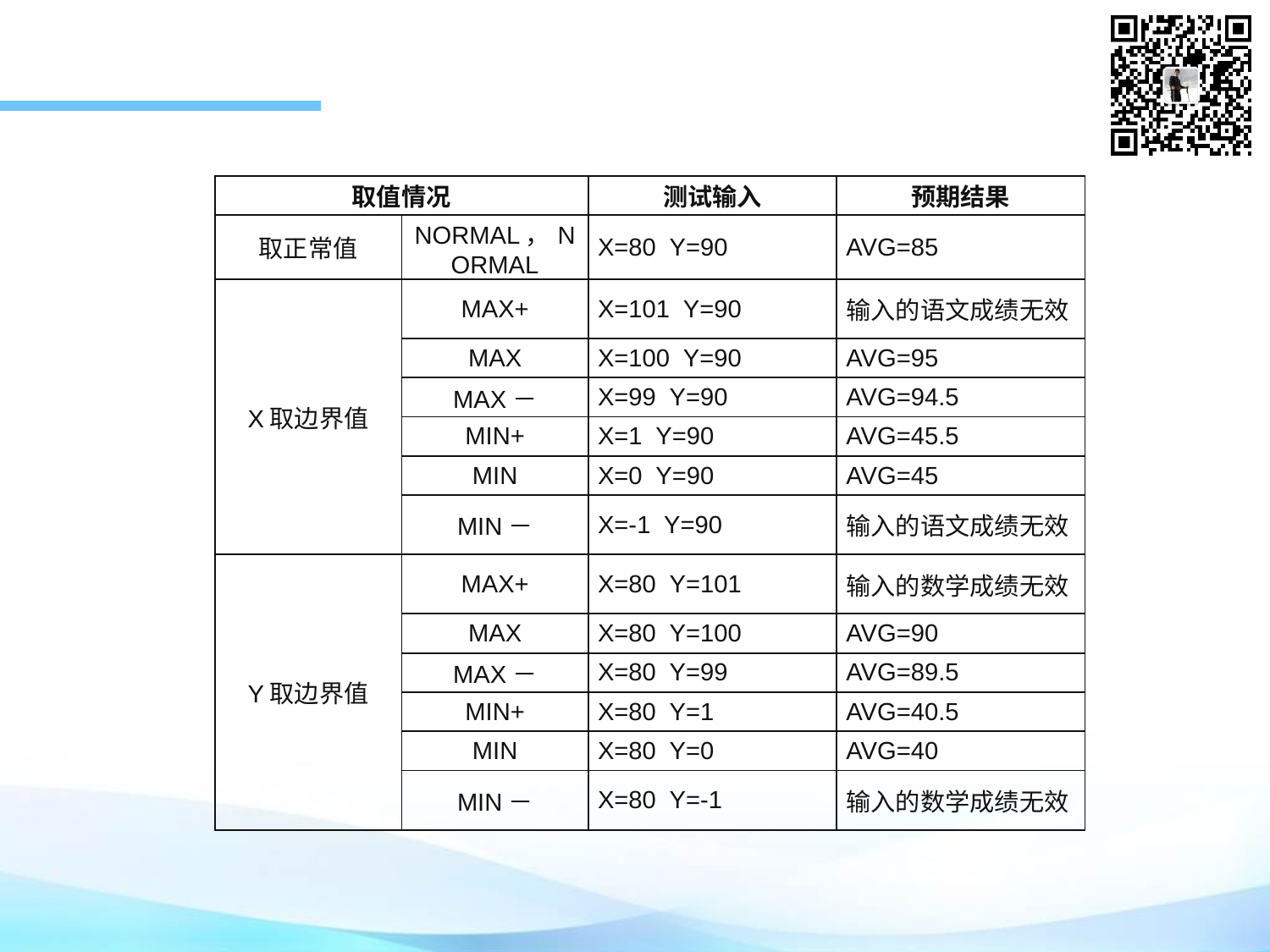

| 取值情况 |  | 测试输入 | 预期结果 |
| --- | --- | --- | --- |
| 取正常值 | NORMAL，NORMAL | X=80 Y=90 | AVG=85 |
| X取边界值 | MAX+ | X=101 Y=90 | 输入的语文成绩无效 |
|  | MAX | X=100 Y=90 | AVG=95 |
|  | MAX－ | X=99 Y=90 | AVG=94.5 |
|  | MIN+ | X=1 Y=90 | AVG=45.5 |
|  | MIN | X=0 Y=90 | AVG=45 |
|  | MIN－ | X=-1 Y=90 | 输入的语文成绩无效 |
| Y取边界值 | MAX+ | X=80 Y=101 | 输入的数学成绩无效 |
|  | MAX | X=80 Y=100 | AVG=90 |
|  | MAX－ | X=80 Y=99 | AVG=89.5 |
|  | MIN+ | X=80 Y=1 | AVG=40.5 |
|  | MIN | X=80 Y=0 | AVG=40 |
|  | MIN－ | X=80 Y=-1 | 输入的数学成绩无效 |